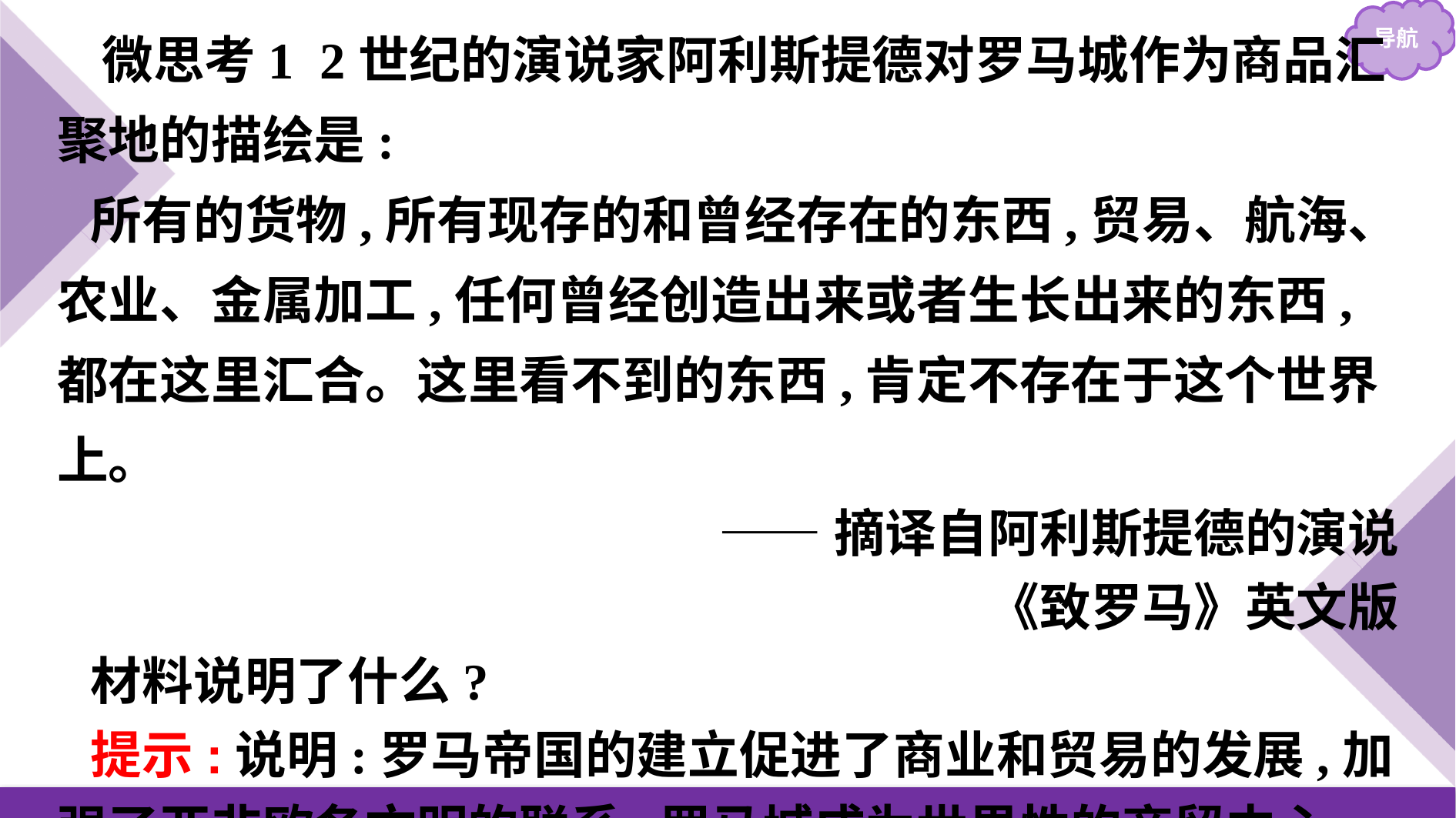

微思考1  2世纪的演说家阿利斯提德对罗马城作为商品汇聚地的描绘是:
所有的货物,所有现存的和曾经存在的东西,贸易、航海、农业、金属加工,任何曾经创造出来或者生长出来的东西,都在这里汇合。这里看不到的东西,肯定不存在于这个世界上。
——摘译自阿利斯提德的演说
《致罗马》英文版
材料说明了什么?
提示:说明:罗马帝国的建立促进了商业和贸易的发展,加强了亚非欧各文明的联系,罗马城成为世界性的商贸中心。